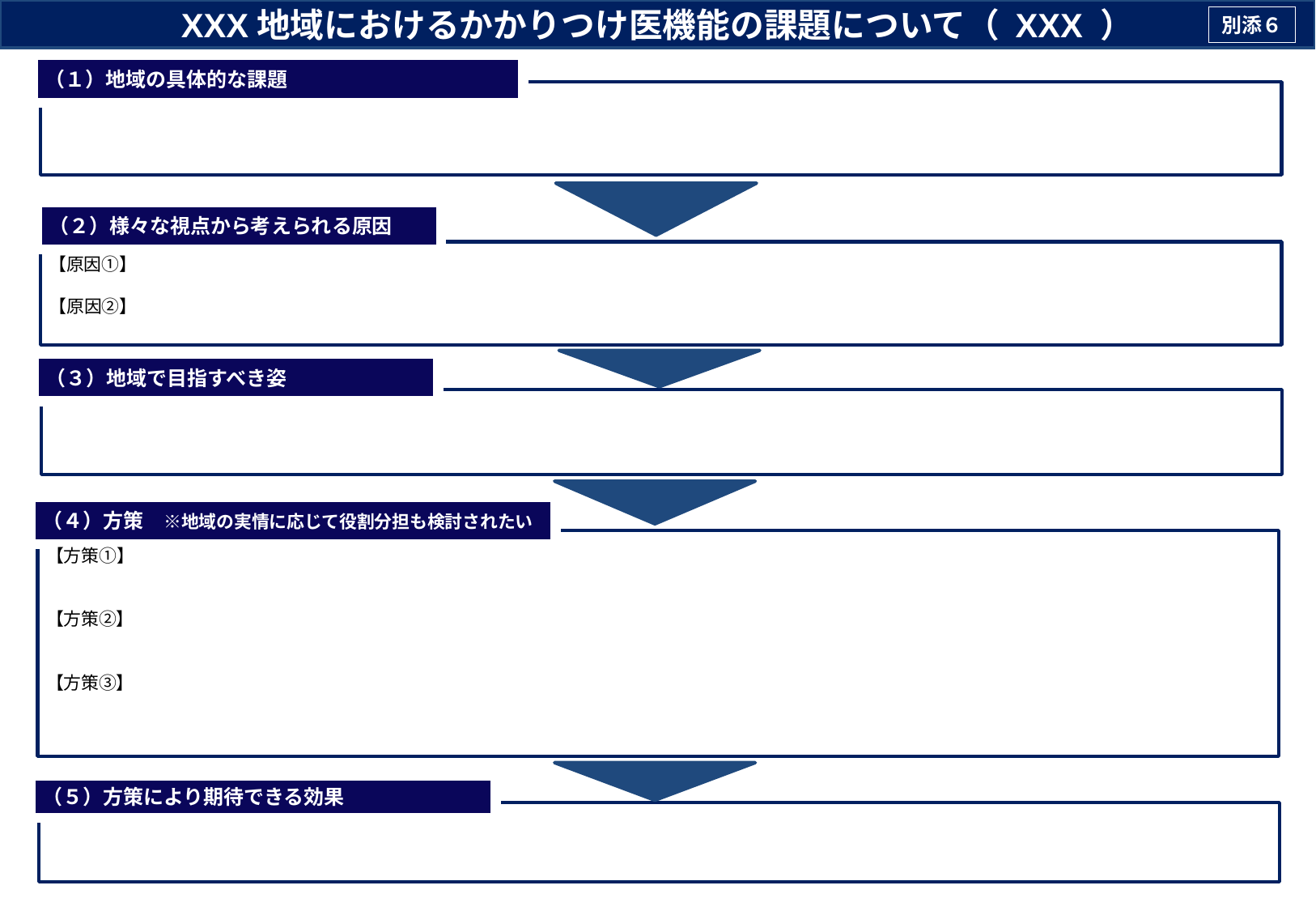

XXX地域におけるかかりつけ医機能の課題について（ XXX ）
別添６
（１）地域の具体的な課題

（２）様々な視点から考えられる原因

【原因①】

【原因②】

（３）地域で目指すべき姿

（４）方策　※地域の実情に応じて役割分担も検討されたい

【方策①】

【方策②】

【方策③】

（５）方策により期待できる効果